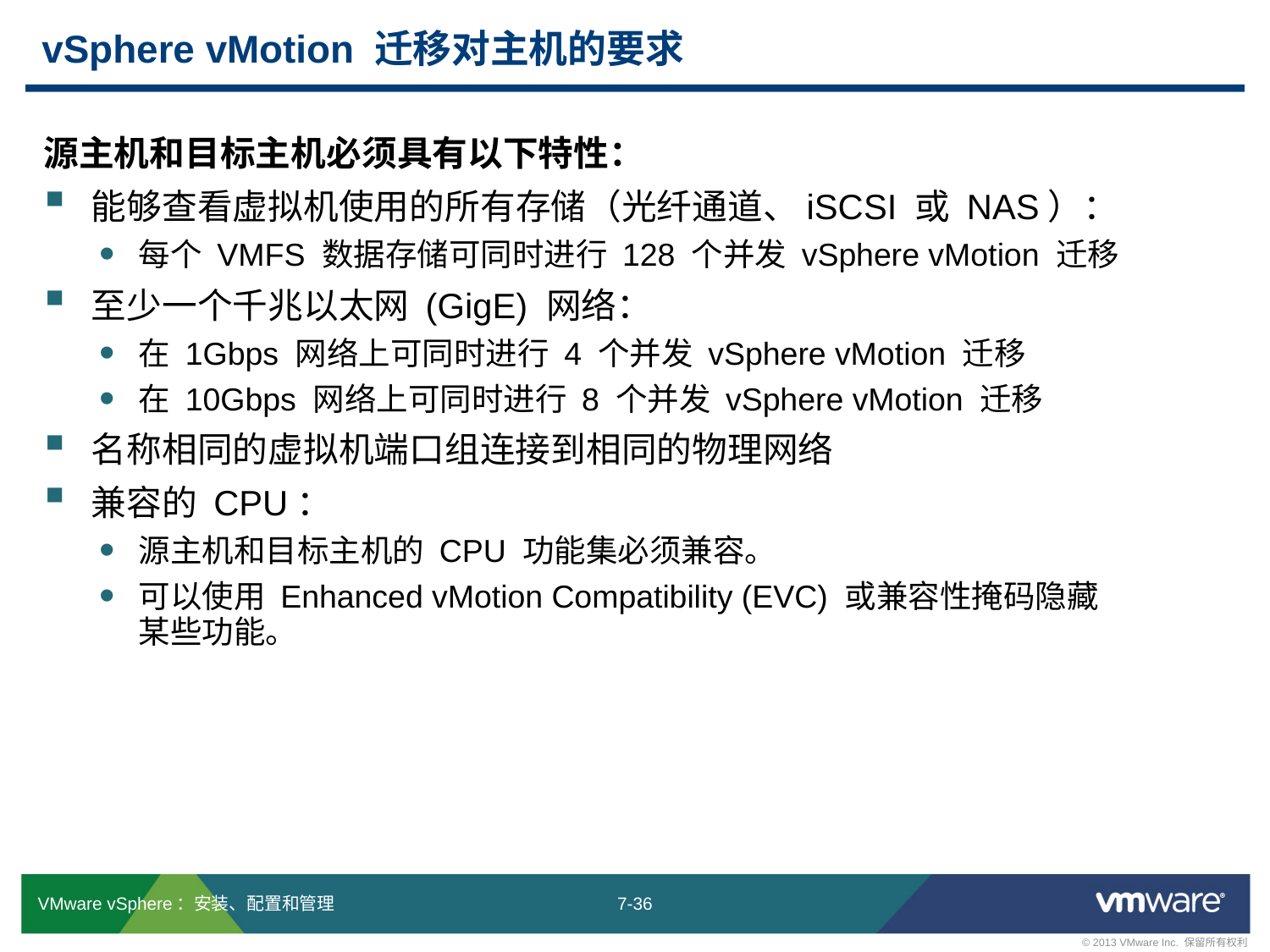

# vSphere vMotion 迁移对主机的要求
源主机和目标主机必须具有以下特性：
能够查看虚拟机使用的所有存储（光纤通道、iSCSI 或 NAS）：
每个 VMFS 数据存储可同时进行 128 个并发 vSphere vMotion 迁移
至少一个千兆以太网 (GigE) 网络：
在 1Gbps 网络上可同时进行 4 个并发 vSphere vMotion 迁移
在 10Gbps 网络上可同时进行 8 个并发 vSphere vMotion 迁移
名称相同的虚拟机端口组连接到相同的物理网络
兼容的 CPU：
源主机和目标主机的 CPU 功能集必须兼容。
可以使用 Enhanced vMotion Compatibility (EVC) 或兼容性掩码隐藏
某些功能。